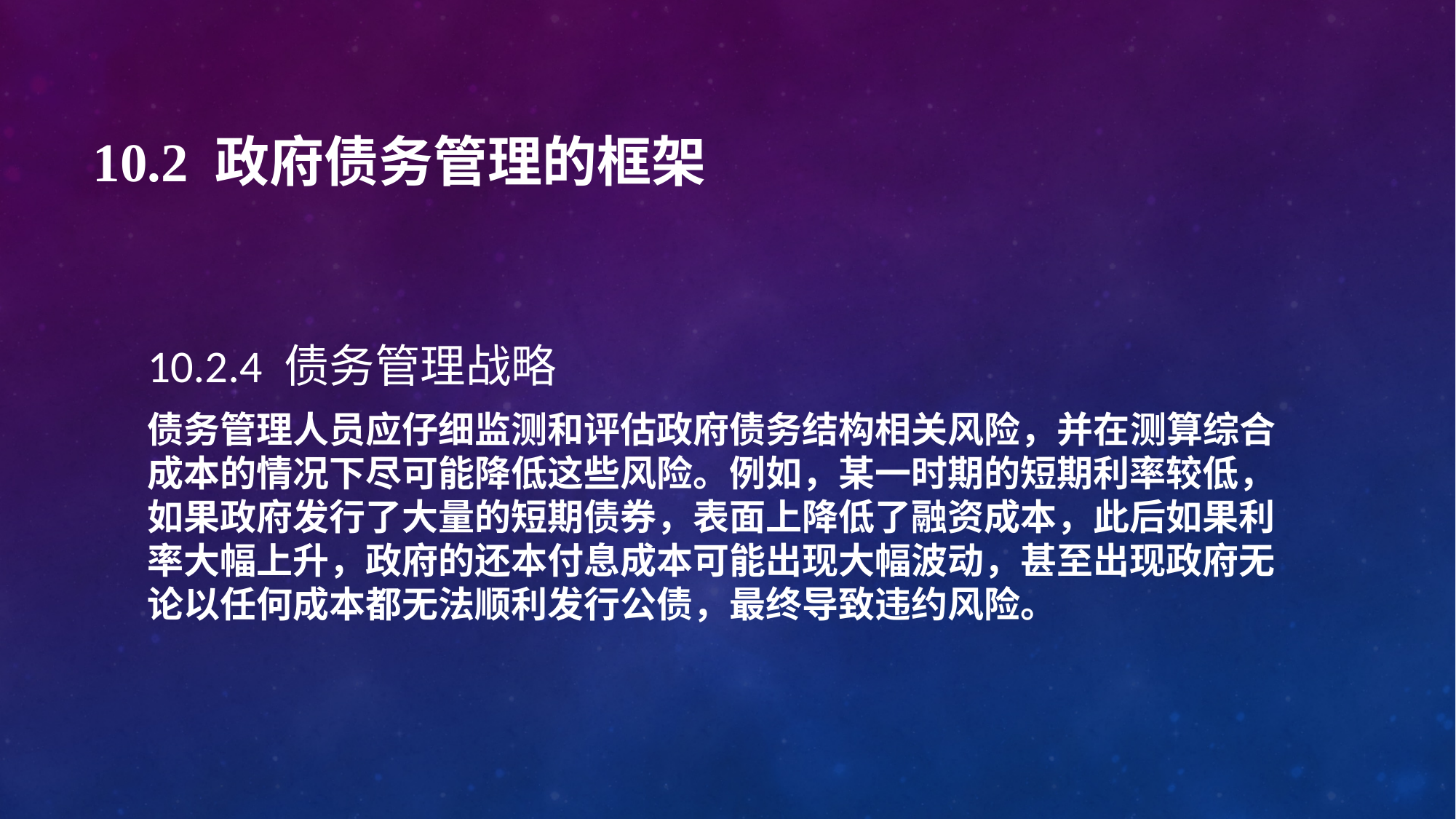

# 10.2 政府债务管理的框架
10.2.4 债务管理战略
债务管理人员应仔细监测和评估政府债务结构相关风险，并在测算综合成本的情况下尽可能降低这些风险。例如，某一时期的短期利率较低，如果政府发行了大量的短期债券，表面上降低了融资成本，此后如果利率大幅上升，政府的还本付息成本可能出现大幅波动，甚至出现政府无论以任何成本都无法顺利发行公债，最终导致违约风险。